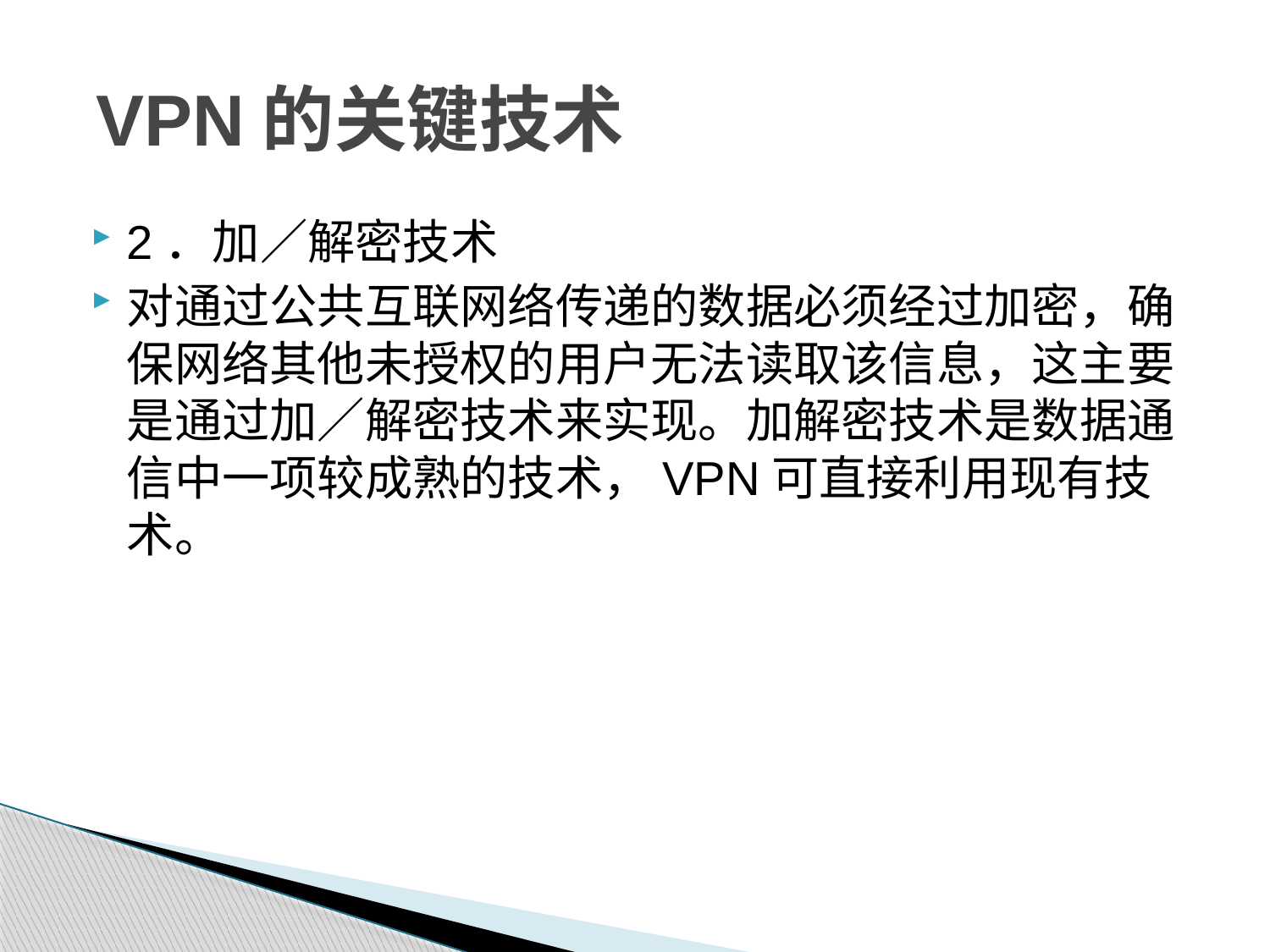

# VPN的关键技术
2．加／解密技术
对通过公共互联网络传递的数据必须经过加密，确保网络其他未授权的用户无法读取该信息，这主要是通过加／解密技术来实现。加解密技术是数据通信中一项较成熟的技术，VPN可直接利用现有技术。